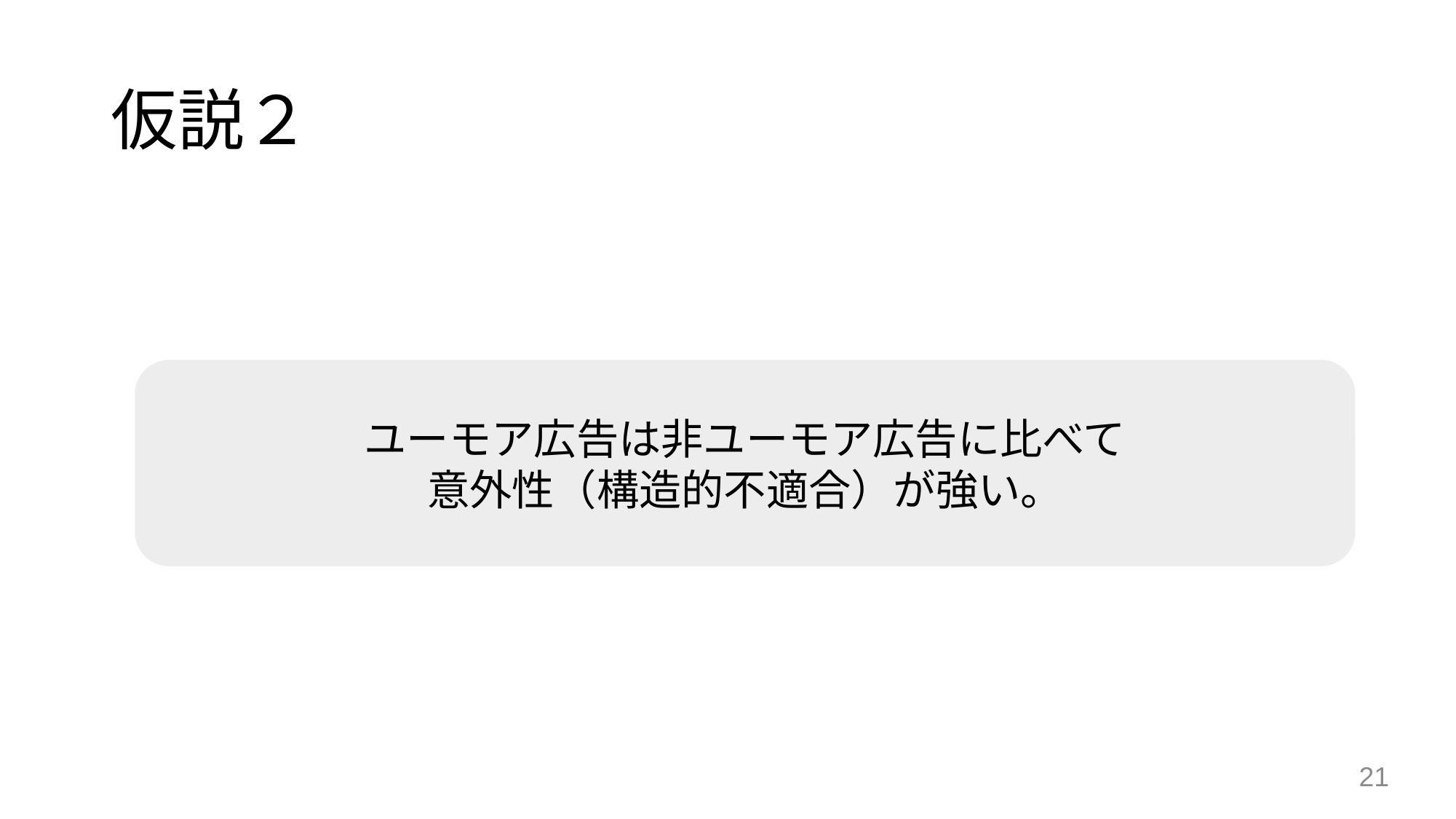

# 仮説２
ユーモア広告は非ユーモア広告に比べて
意外性（構造的不適合）が強い。
21